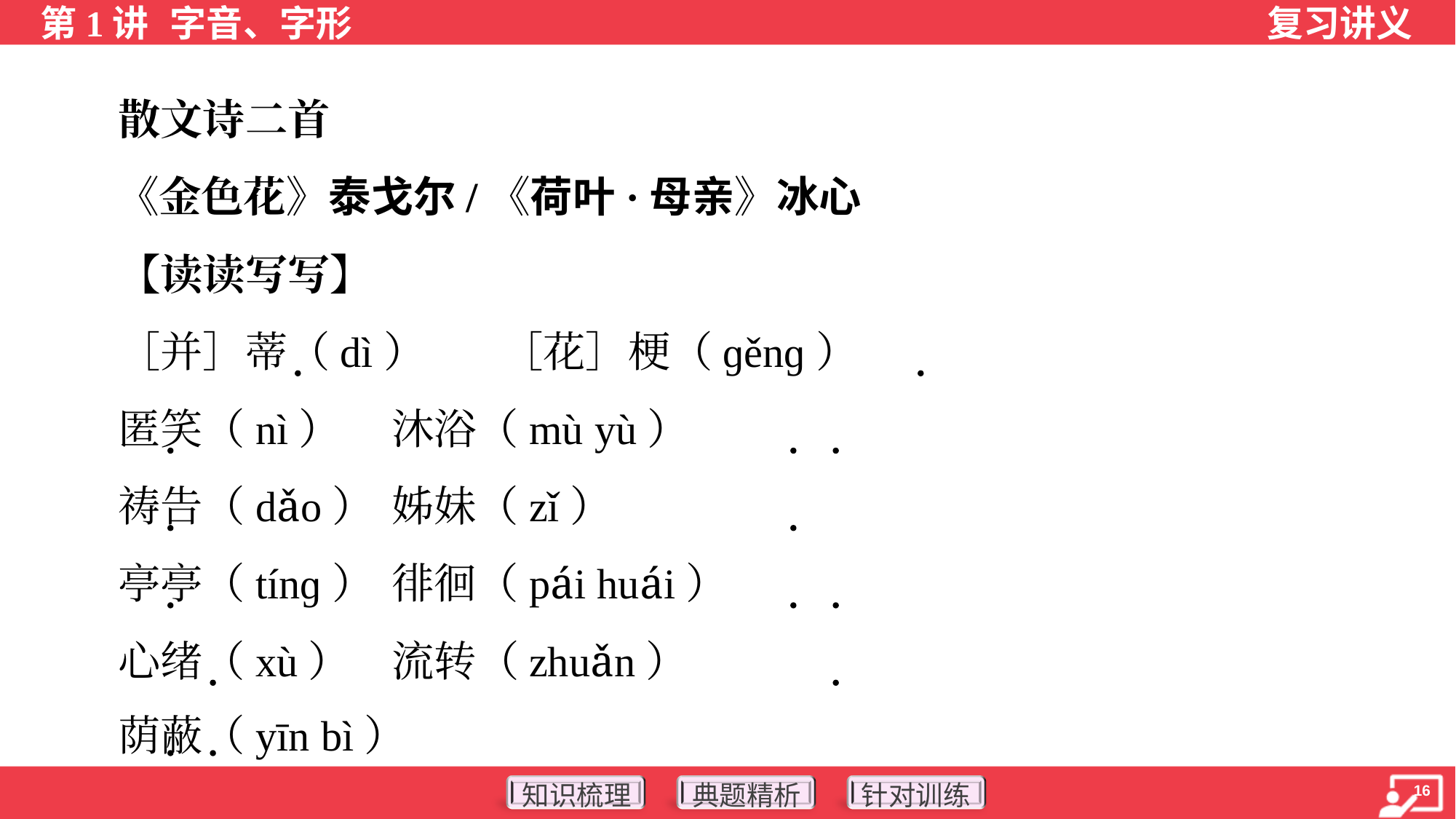

散文诗二首
    《金色花》泰戈尔/《荷叶·母亲》冰心
    【读读写写】
    ［并］蒂（dì）	［花］梗（ɡěnɡ）
    匿笑（nì）	沐浴（mù yù）
    祷告（dǎo）	姊妹（zǐ）
    亭亭（tínɡ）	徘徊（pái huái）
    心绪（xù）	流转（zhuǎn）
    荫蔽（yīn bì）